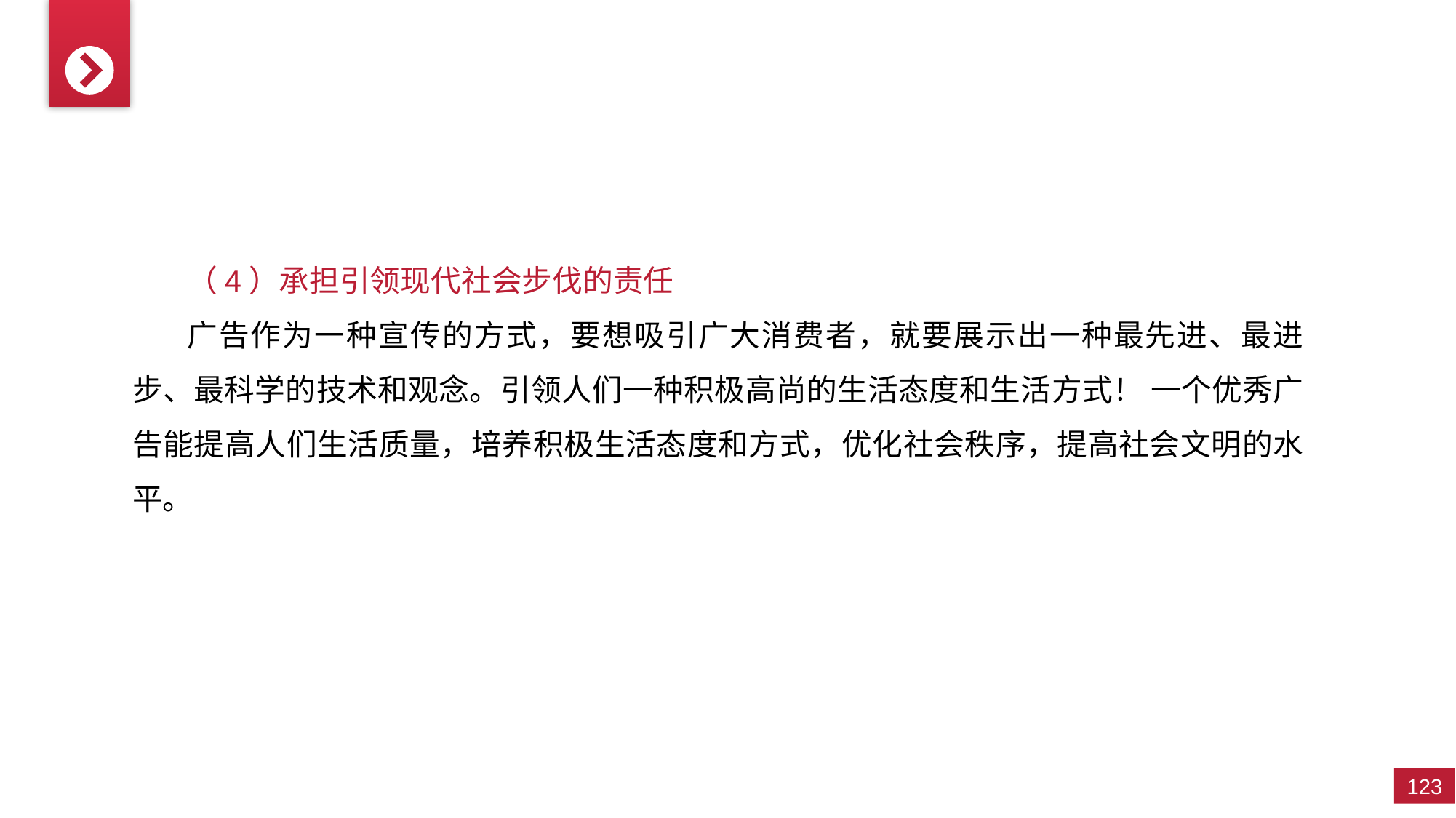

（4）承担引领现代社会步伐的责任
广告作为一种宣传的方式，要想吸引广大消费者，就要展示出一种最先进、最进步、最科学的技术和观念。引领人们一种积极高尚的生活态度和生活方式！ 一个优秀广告能提高人们生活质量，培养积极生活态度和方式，优化社会秩序，提高社会文明的水平。